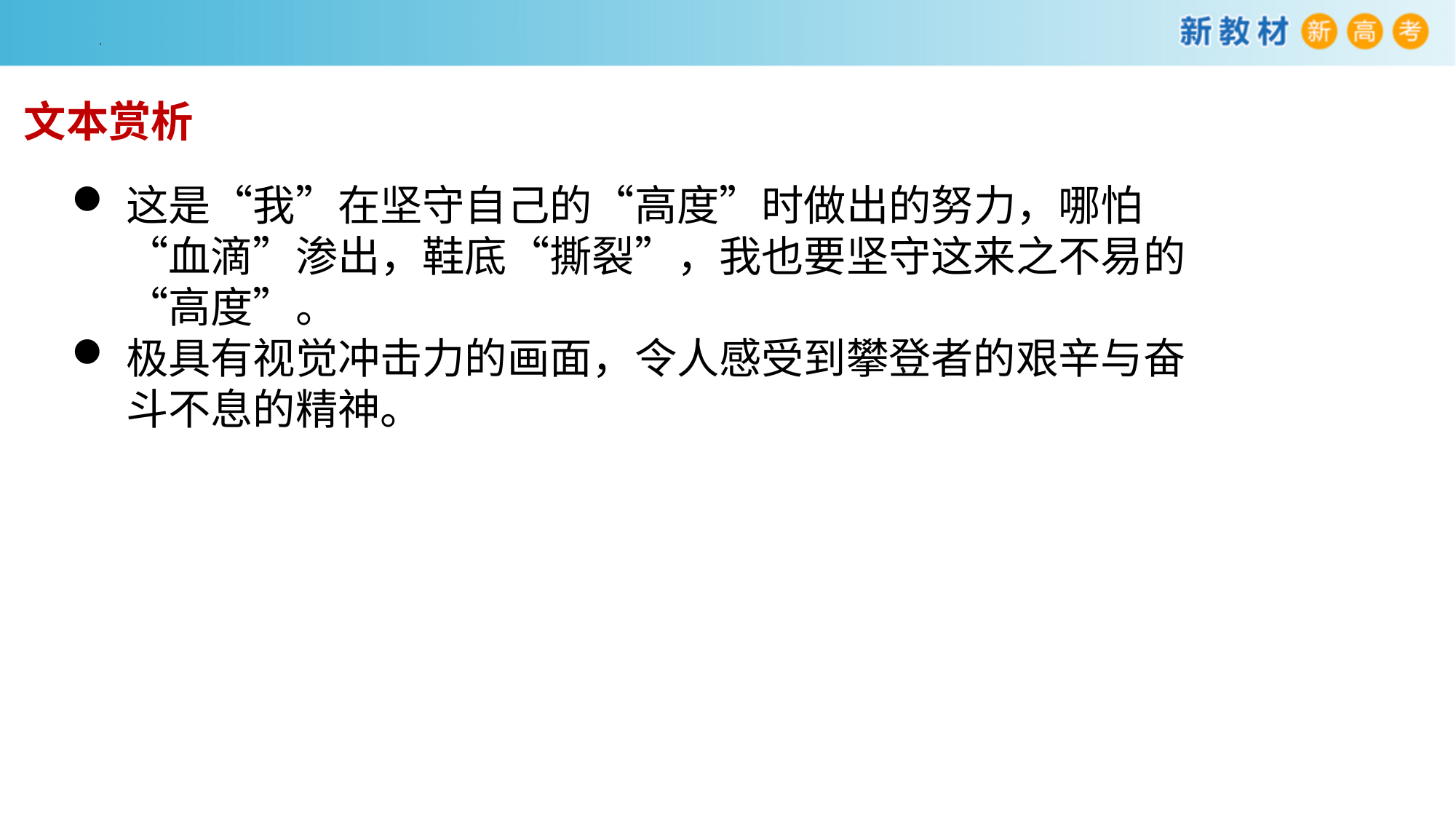

# 文本赏析
这是“我”在坚守自己的“高度”时做出的努力，哪怕“血滴”渗出，鞋底“撕裂”，我也要坚守这来之不易的“高度”。
极具有视觉冲击力的画面，令人感受到攀登者的艰辛与奋斗不息的精神。